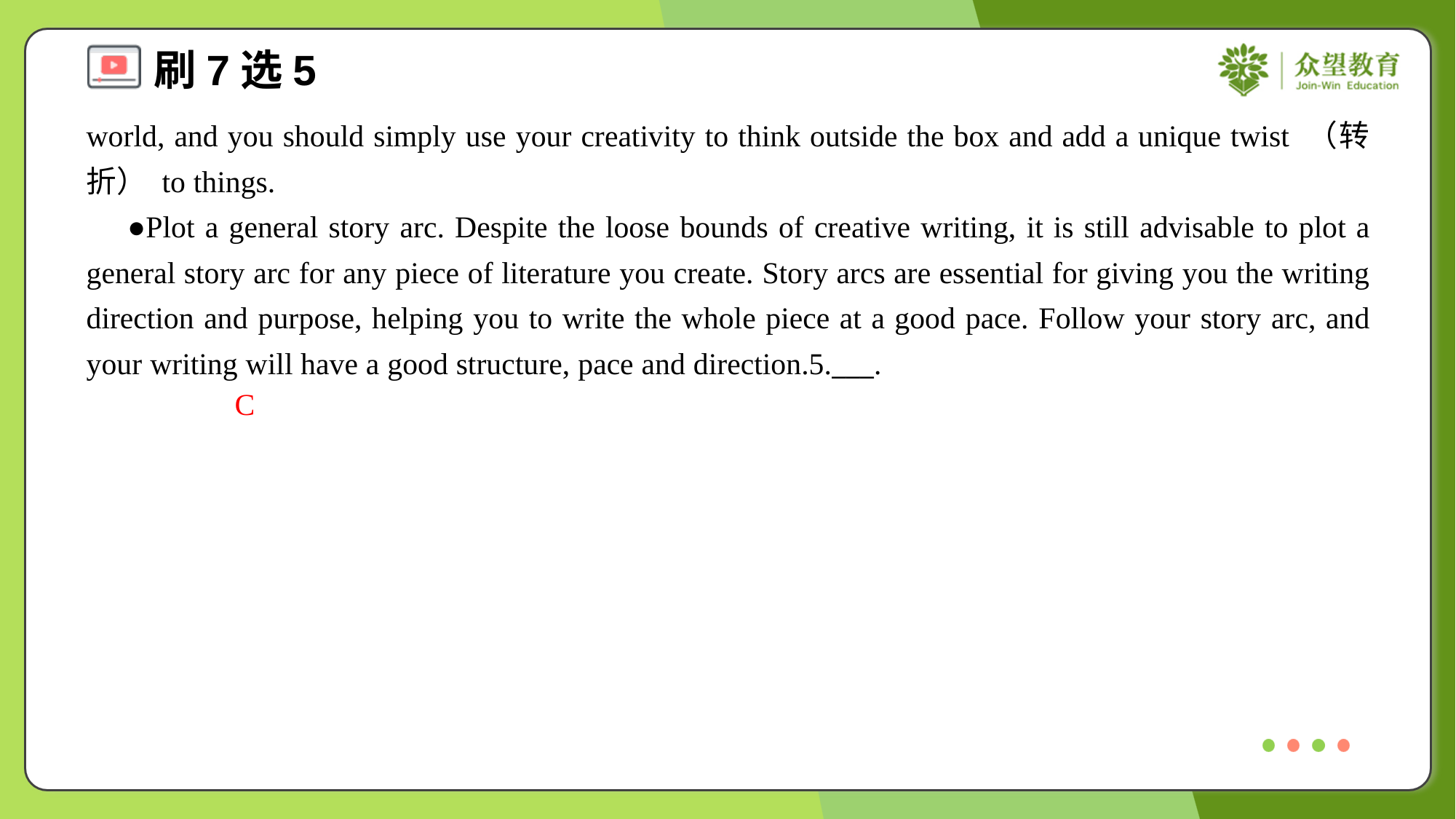

world, and you should simply use your creativity to think outside the box and add a unique twist （转折） to things.
    ●Plot a general story arc. Despite the loose bounds of creative writing, it is still advisable to plot a general story arc for any piece of literature you create. Story arcs are essential for giving you the writing direction and purpose, helping you to write the whole piece at a good pace. Follow your story arc, and your writing will have a good structure, pace and direction.5.___.
C